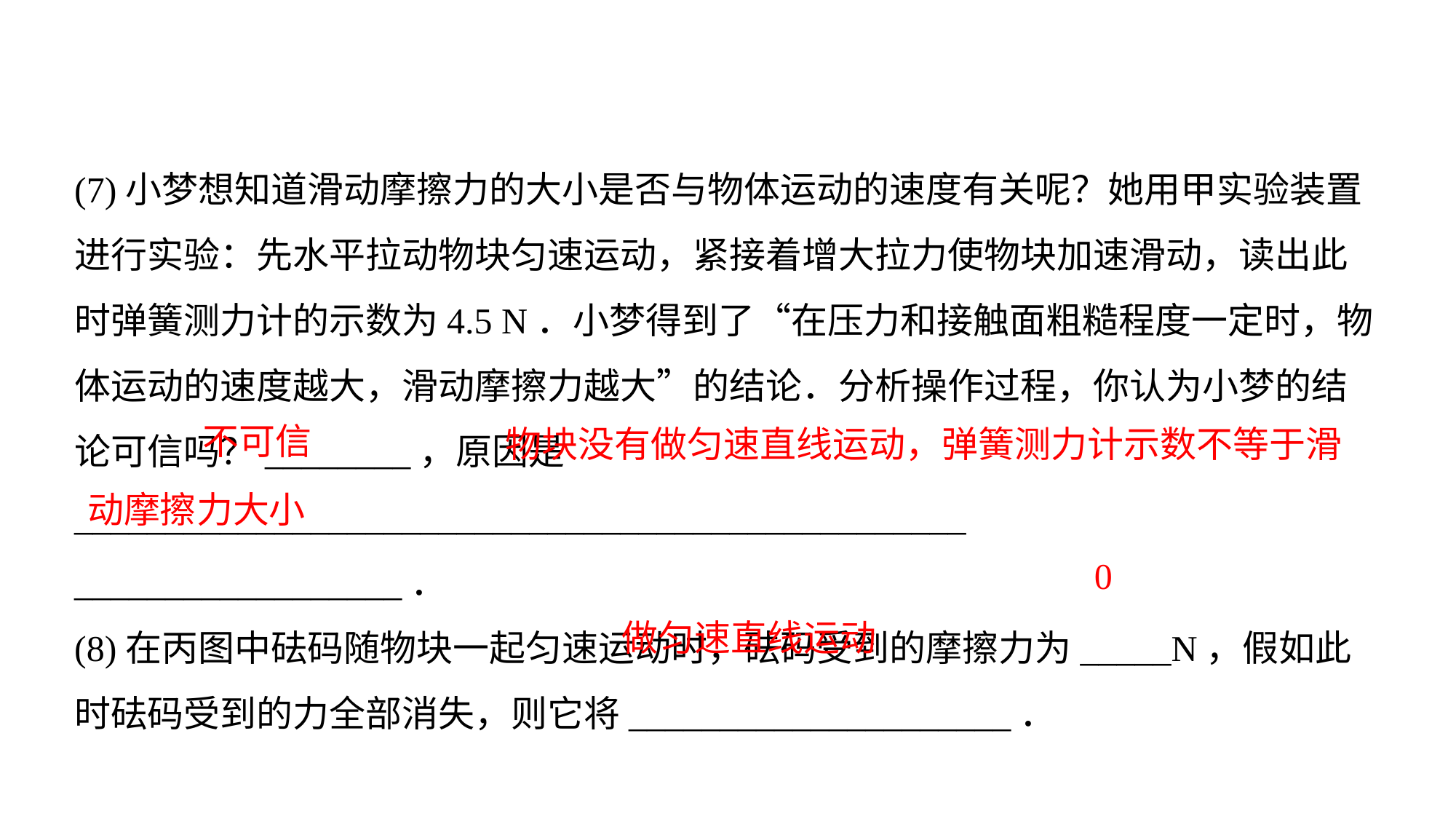

(7)小梦想知道滑动摩擦力的大小是否与物体运动的速度有关呢？她用甲实验装置进行实验：先水平拉动物块匀速运动，紧接着增大拉力使物块加速滑动，读出此时弹簧测力计的示数为4.5 N．小梦得到了“在压力和接触面粗糙程度一定时，物体运动的速度越大，滑动摩擦力越大”的结论．分析操作过程，你认为小梦的结论可信吗？________，原因是_________________________________________________
__________________．(8)在丙图中砝码随物块一起匀速运动时，砝码受到的摩擦力为_____N，假如此时砝码受到的力全部消失，则它将_____________________．
                                                  物块没有做匀速直线运动，弹簧测力计示数不等于滑动摩擦力大小
不可信
0
做匀速直线运动